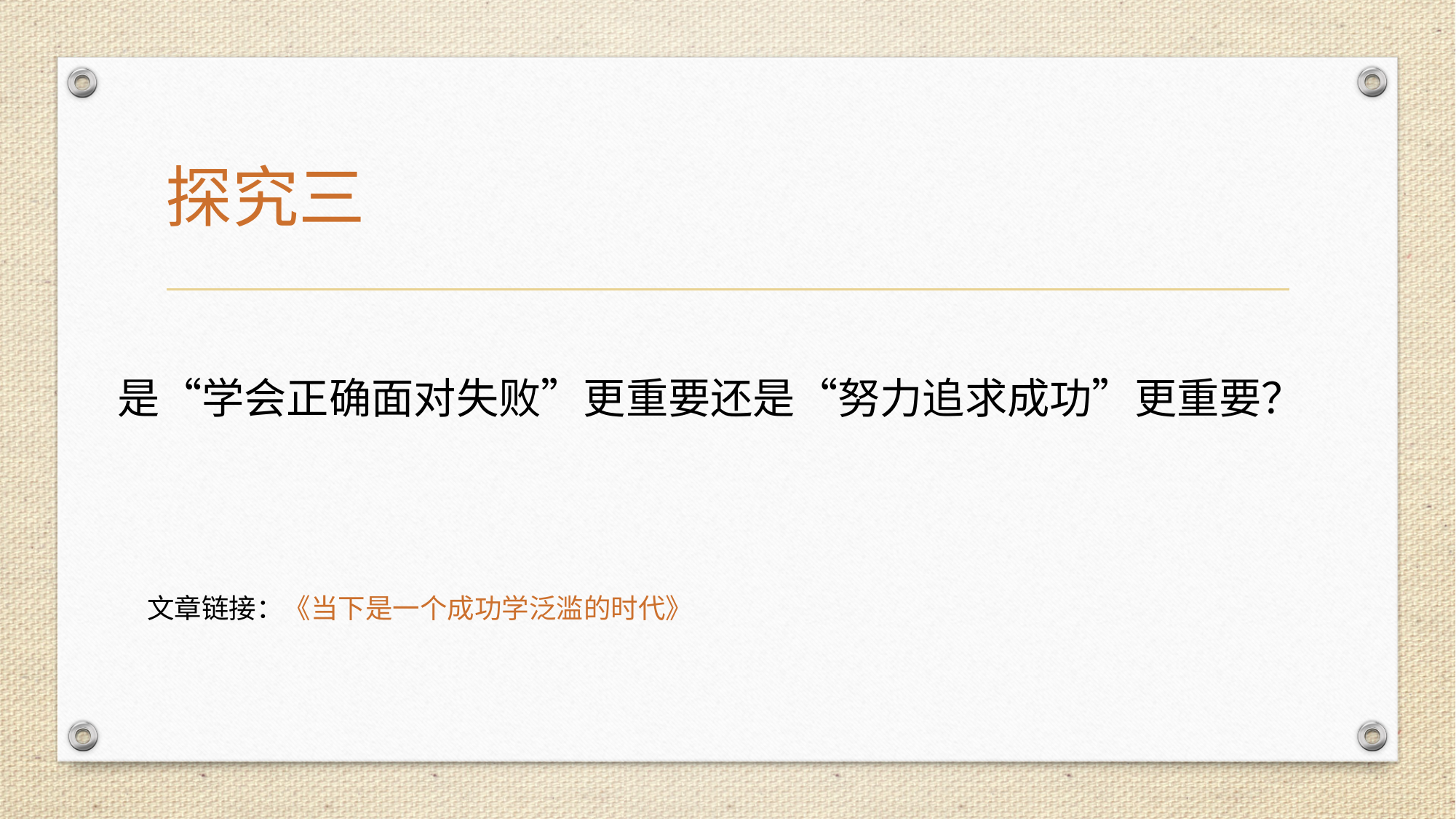

# 探究三
是“学会正确面对失败”更重要还是“努力追求成功”更重要？
文章链接：《当下是一个成功学泛滥的时代》